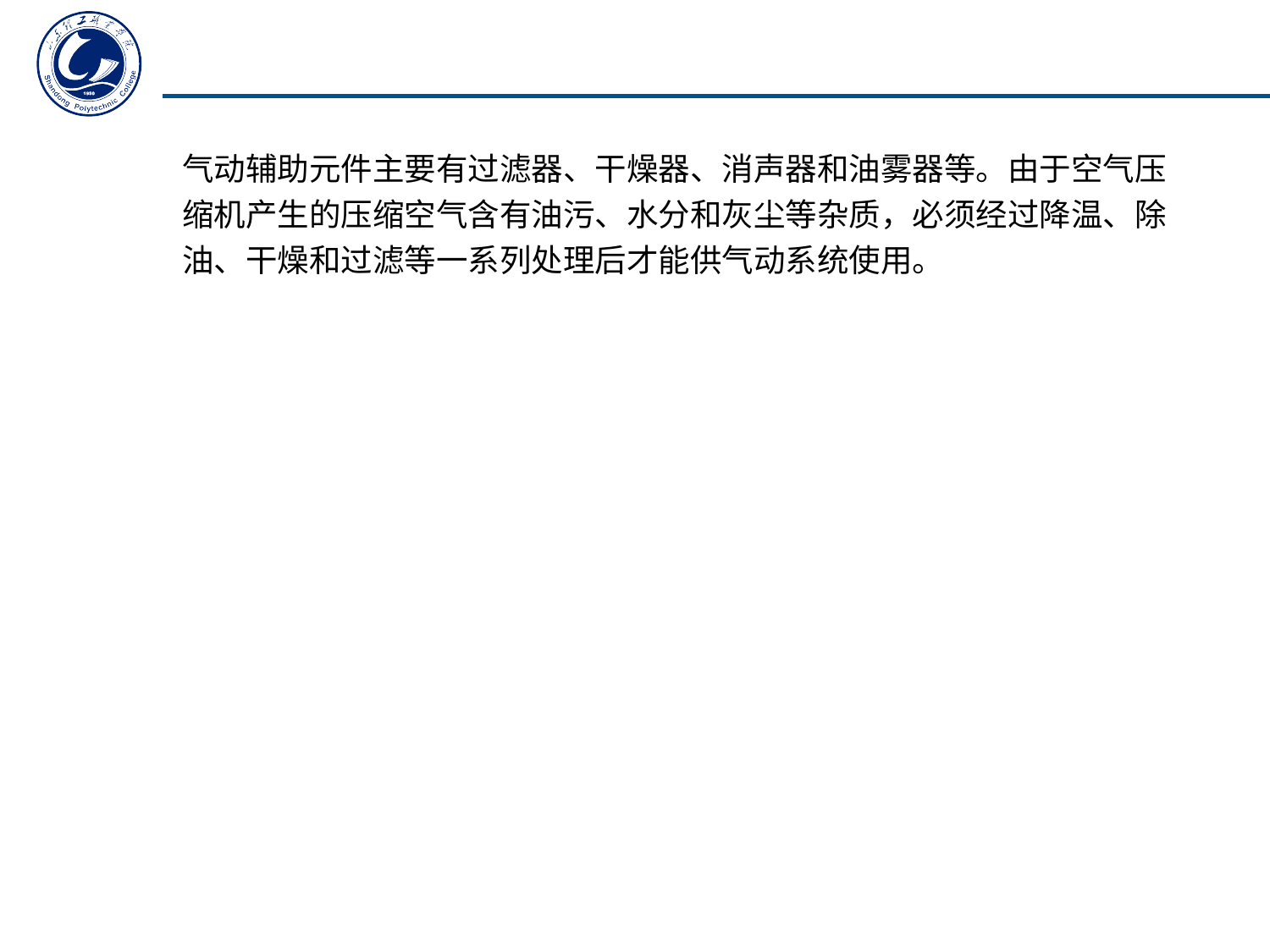

气动辅助元件主要有过滤器、干燥器、消声器和油雾器等。由于空气压缩机产生的压缩空气含有油污、水分和灰尘等杂质，必须经过降温、除油、干燥和过滤等一系列处理后才能供气动系统使用。